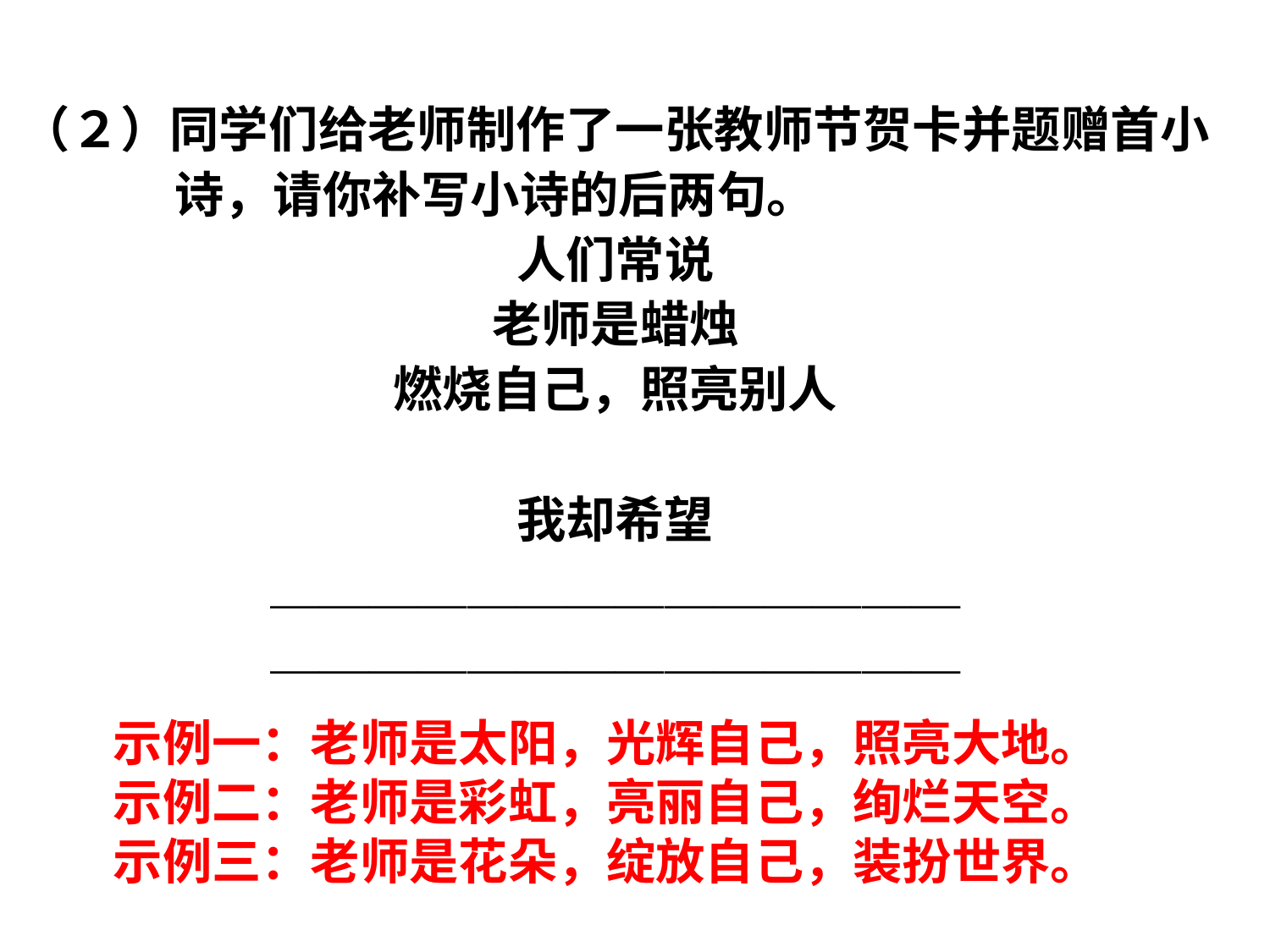

（２）同学们给老师制作了一张教师节贺卡并题赠首小诗，请你补写小诗的后两句。
人们常说
老师是蜡烛
燃烧自己，照亮别人

我却希望
＿＿＿＿＿＿＿＿＿＿＿＿＿＿
＿＿＿＿＿＿＿＿＿＿＿＿＿＿
示例一：老师是太阳，光辉自己，照亮大地。
示例二：老师是彩虹，亮丽自己，绚烂天空。
示例三：老师是花朵，绽放自己，装扮世界。